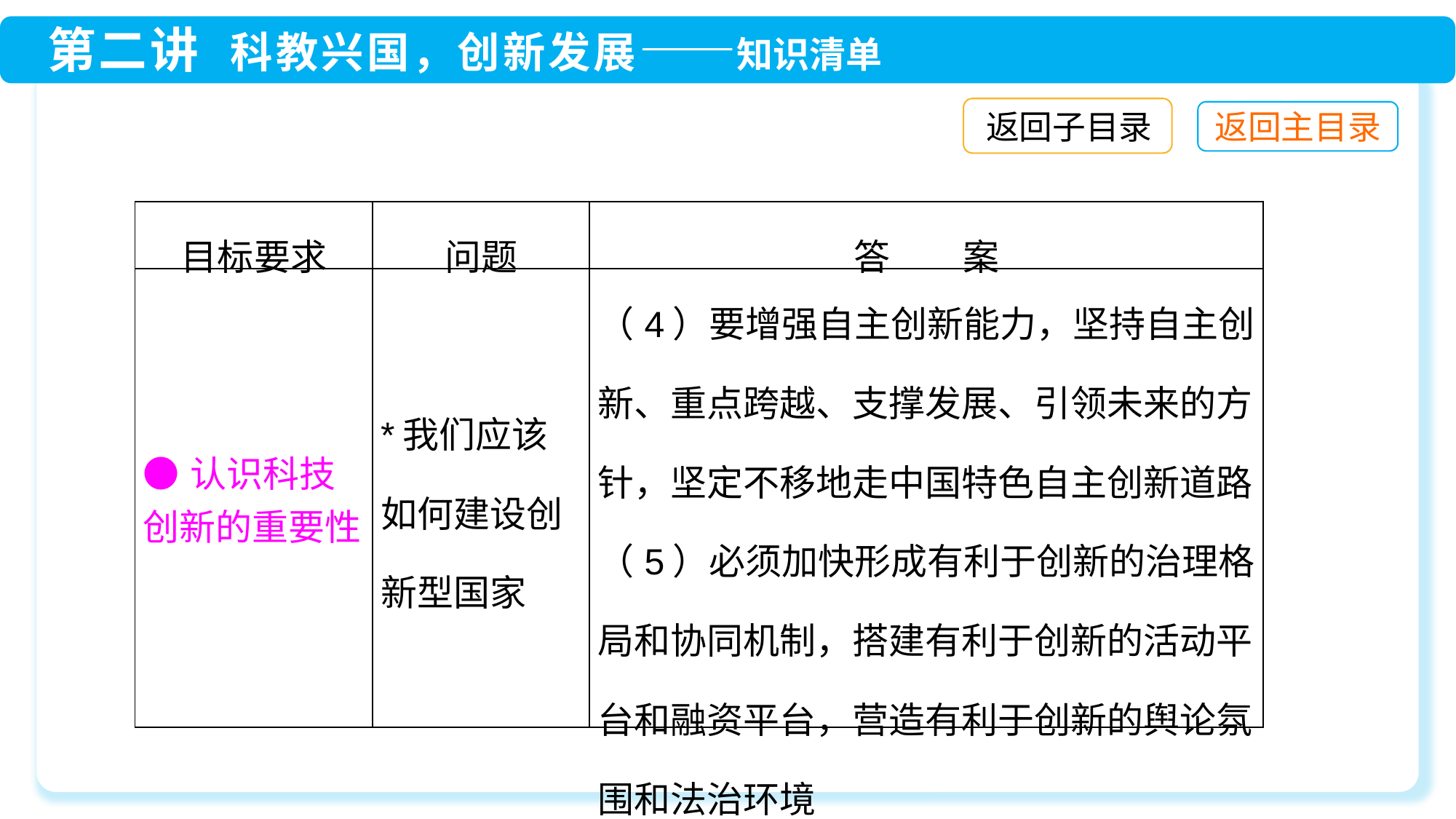

返回子目录
| 目标要求 | 问题 | 答　　案 |
| --- | --- | --- |
| ●认识科技创新的重要性 | \*我们应该如何建设创新型国家 | （4）要增强自主创新能力，坚持自主创新、重点跨越、支撑发展、引领未来的方针，坚定不移地走中国特色自主创新道路 （5）必须加快形成有利于创新的治理格局和协同机制，搭建有利于创新的活动平台和融资平台，营造有利于创新的舆论氛围和法治环境 |